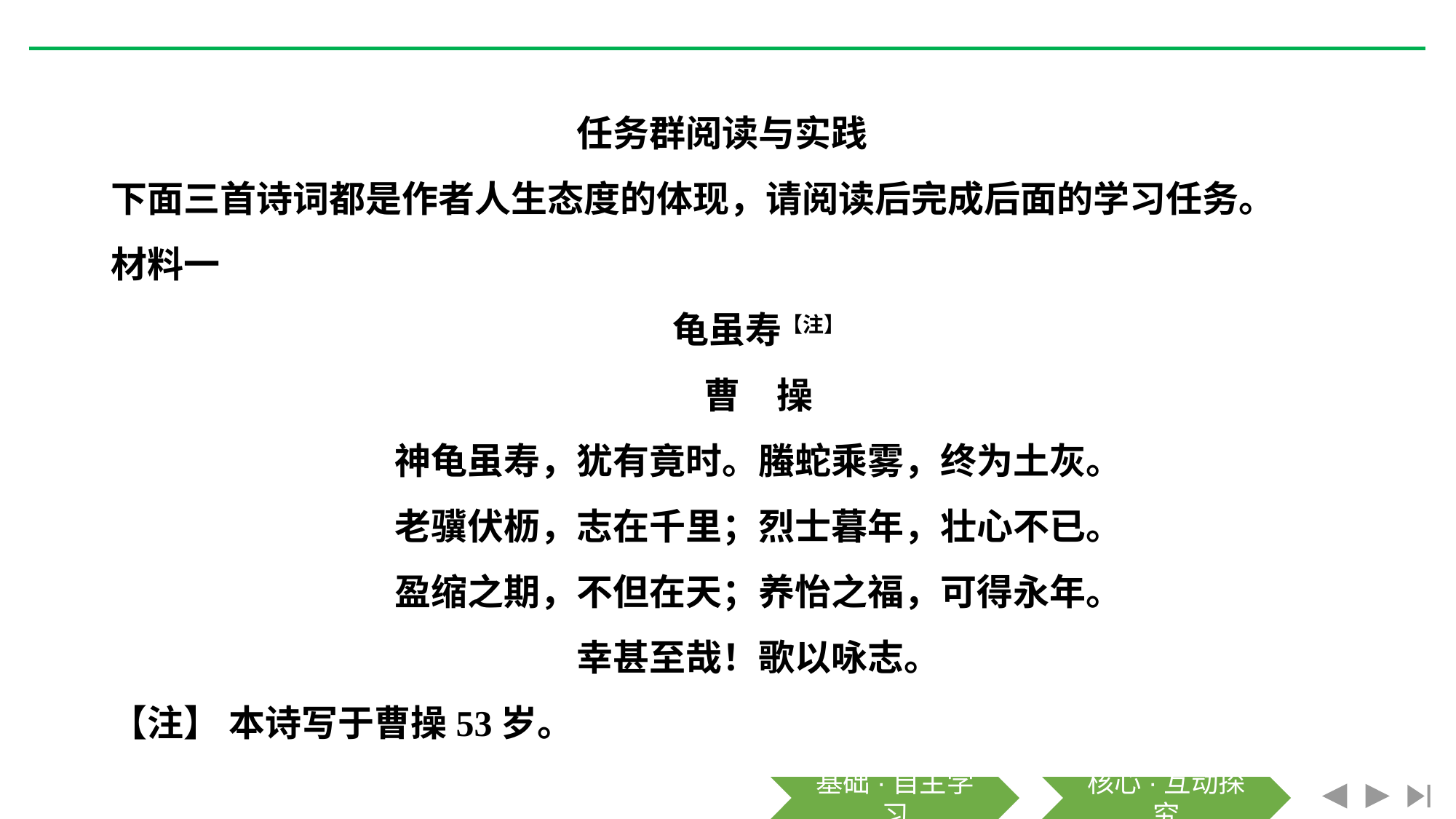

任务群阅读与实践
下面三首诗词都是作者人生态度的体现，请阅读后完成后面的学习任务。
材料一
龟虽寿【注】
曹　操
神龟虽寿，犹有竟时。螣蛇乘雾，终为土灰。
老骥伏枥，志在千里；烈士暮年，壮心不已。
盈缩之期，不但在天；养怡之福，可得永年。
幸甚至哉！歌以咏志。
【注】 本诗写于曹操53岁。